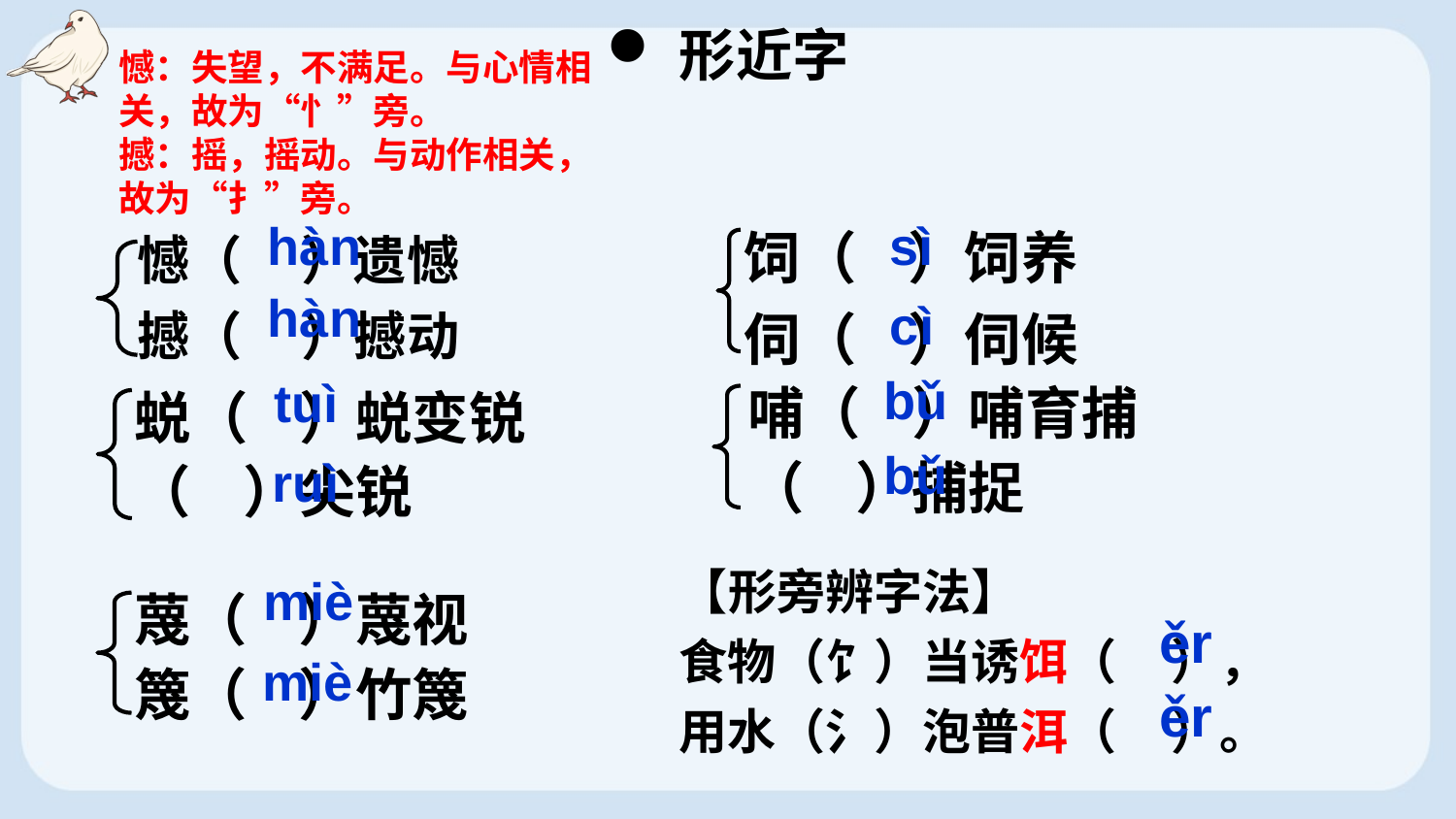

形近字
憾：失望，不满足。与心情相关，故为“忄”旁。
撼：摇，摇动。与动作相关，故为“扌”旁。
饲（    ）饲养
伺（    ）伺候
sì
hàn
憾（     ）遗憾
撼（     ）撼动

hàn
cì
bǔ
tuì
哺（    ）哺育捕（    ）捕捉
蜕（    ）蜕变锐（    ）尖锐

bǔ
ruì
【形旁辨字法】
食物（饣）当诱饵（     ），
用水（氵）泡普洱（     ）。
miè
蔑（    ）蔑视
篾（    ）竹篾

ěr
miè
ěr